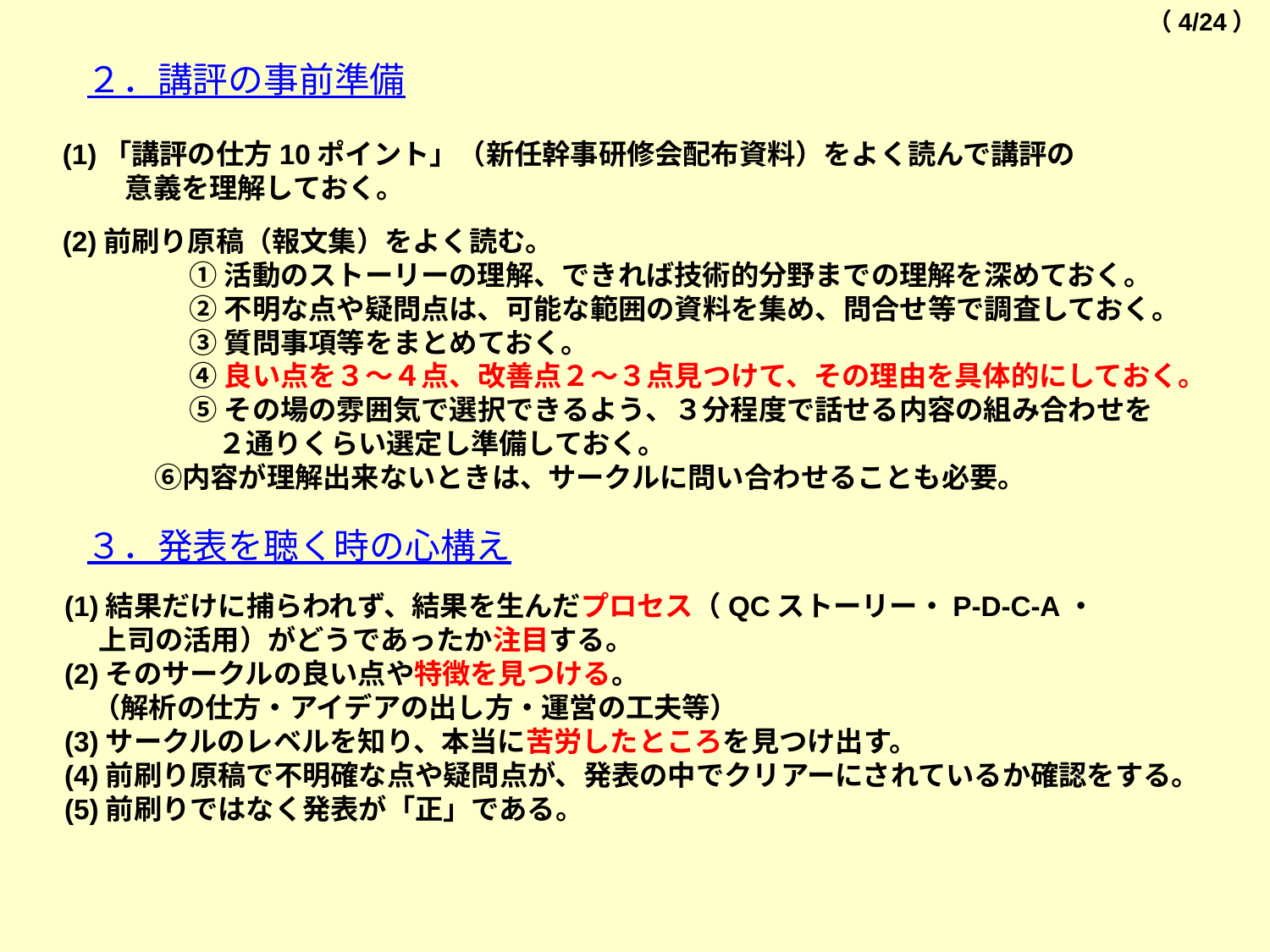

（4/24）
２．講評の事前準備
(1)「講評の仕方10ポイント」（新任幹事研修会配布資料）をよく読んで講評の
　 　意義を理解しておく。

(2)前刷り原稿（報文集）をよく読む。
	①活動のストーリーの理解、できれば技術的分野までの理解を深めておく。
	②不明な点や疑問点は、可能な範囲の資料を集め、問合せ等で調査しておく。
	③質問事項等をまとめておく。
	④良い点を３～４点、改善点２～３点見つけて、その理由を具体的にしておく。
	⑤その場の雰囲気で選択できるよう、３分程度で話せる内容の組み合わせを
	　２通りくらい選定し準備しておく。
　          ⑥内容が理解出来ないときは、サークルに問い合わせることも必要。
３．発表を聴く時の心構え
(1)結果だけに捕らわれず、結果を生んだプロセス（QCストーリー・P-D-C-A・
　 上司の活用）がどうであったか注目する。
(2)そのサークルの良い点や特徴を見つける。
　（解析の仕方・アイデアの出し方・運営の工夫等）
(3)サークルのレベルを知り、本当に苦労したところを見つけ出す。
(4)前刷り原稿で不明確な点や疑問点が、発表の中でクリアーにされているか確認をする。
(5)前刷りではなく発表が「正」である。